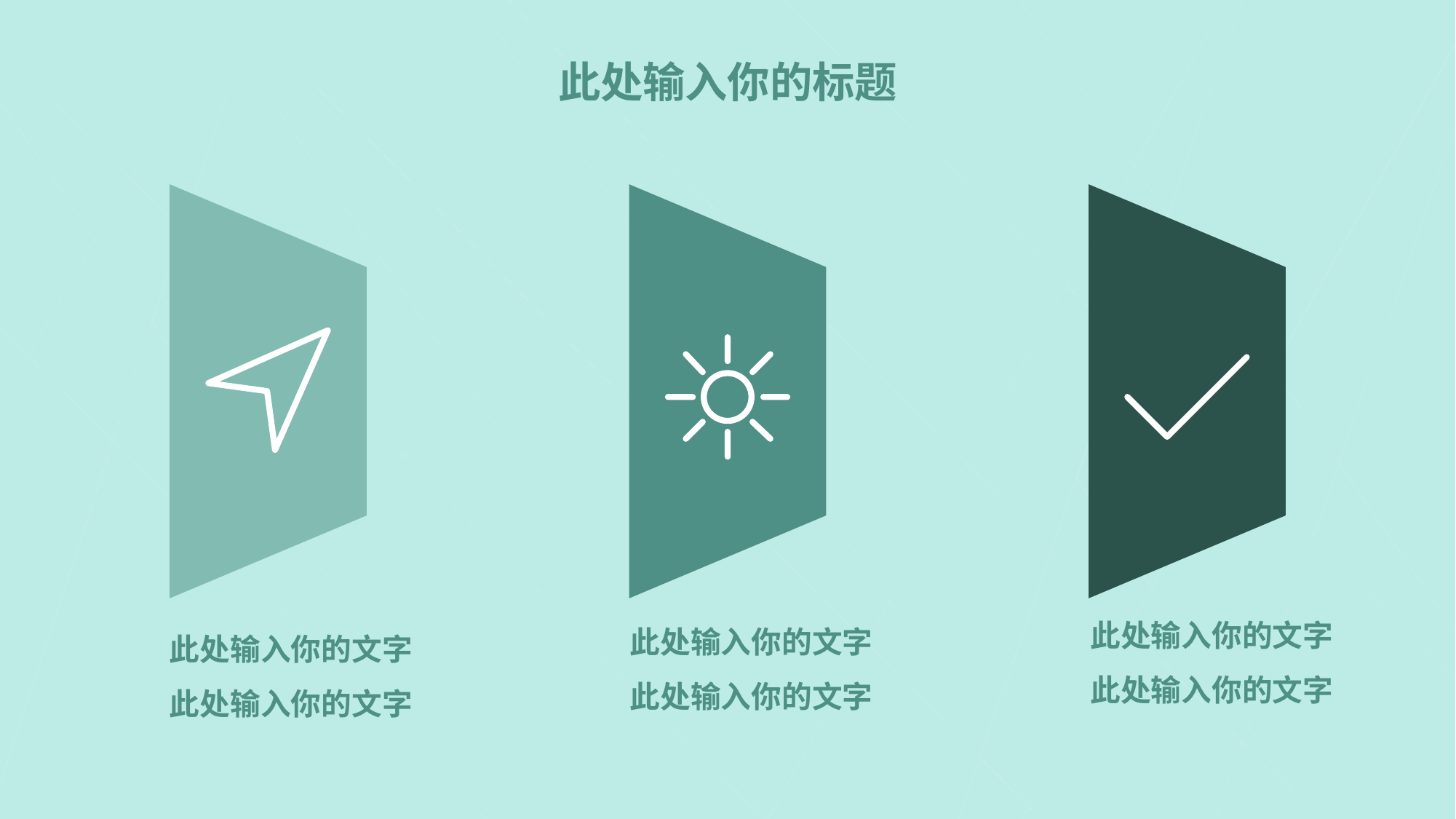

此处输入你的标题

此处输入你的文字
此处输入你的文字
此处输入你的文字
此处输入你的文字
此处输入你的文字
此处输入你的文字